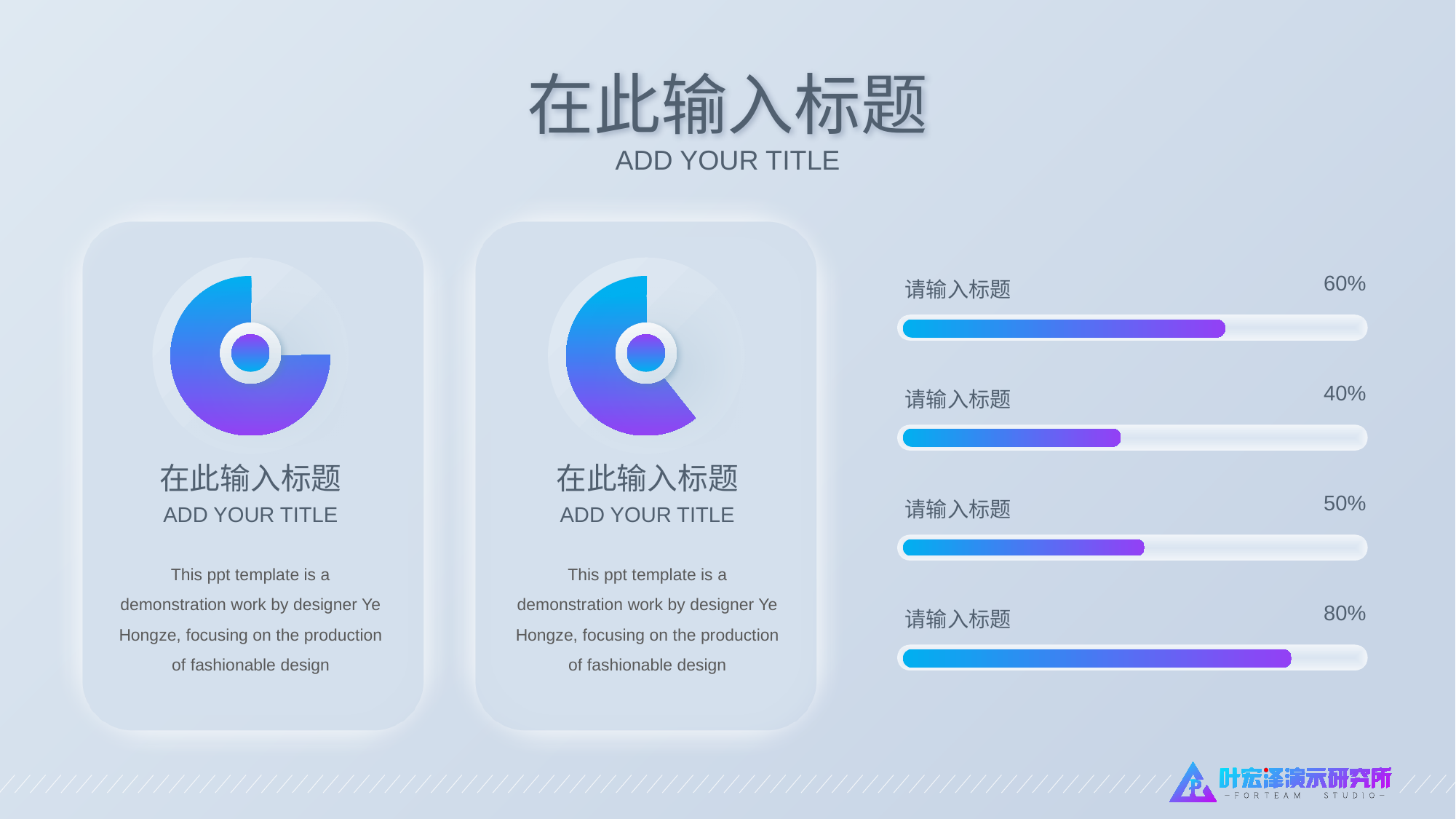

在此输入标题
ADD YOUR TITLE

60%
请输入标题

40%
请输入标题

在此输入标题
ADD YOUR TITLE
在此输入标题
ADD YOUR TITLE
50%
请输入标题

This ppt template is a demonstration work by designer Ye Hongze, focusing on the production of fashionable design
This ppt template is a demonstration work by designer Ye Hongze, focusing on the production of fashionable design
80%
请输入标题